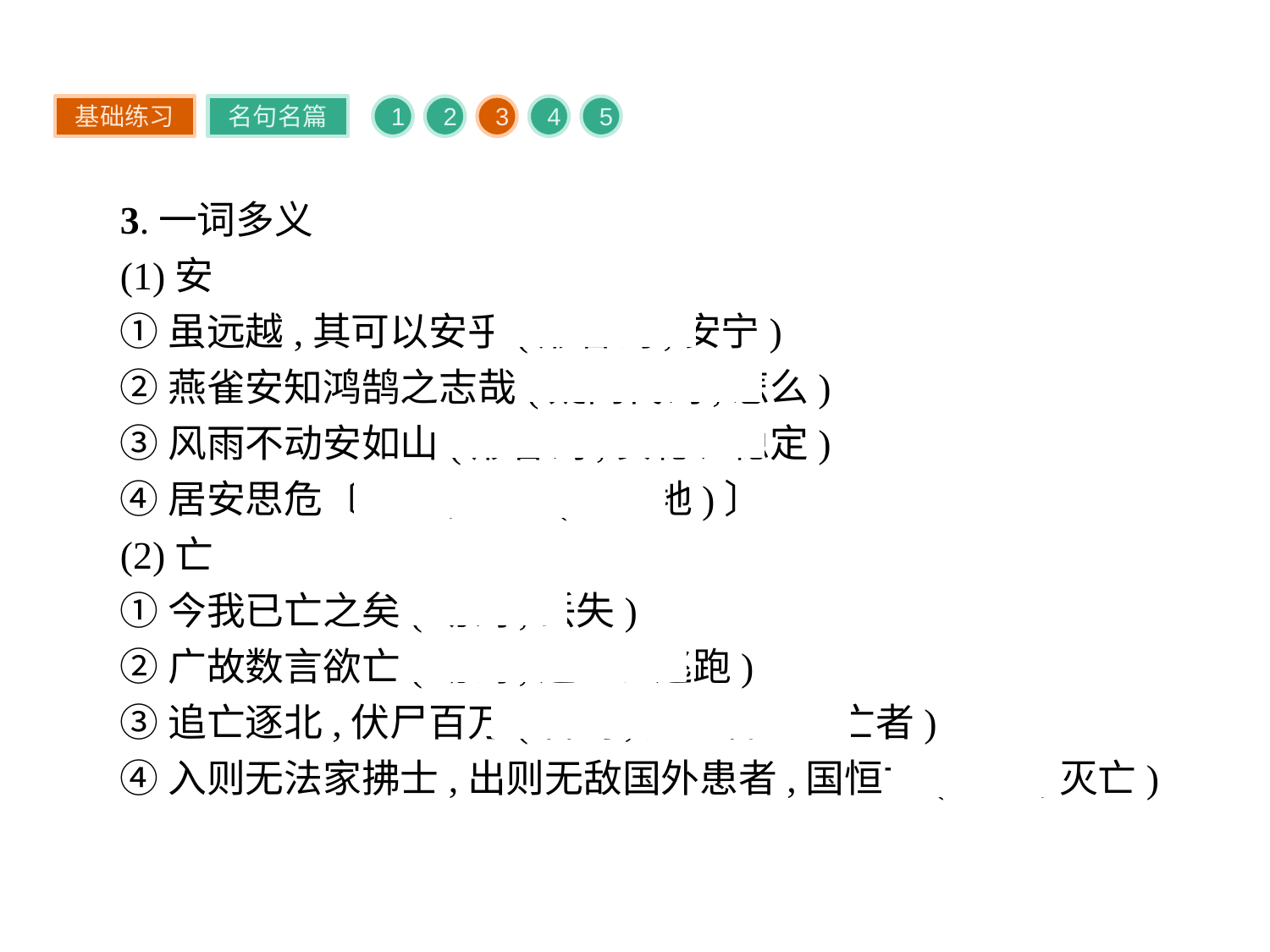

基础练习
名句名篇
1
2
3
4
5
3.一词多义
(1)安
①虽远越,其可以安乎(形容词,安宁)
②燕雀安知鸿鹄之志哉(疑问代词,怎么)
③风雨不动安如山(形容词,安稳、稳定)
④居安思危〔名词,安全(的境地)〕
(2)亡
①今我已亡之矣(动词,丢失)
②广故数言欲亡(动词,逃亡、逃跑)
③追亡逐北,伏尸百万(名词,逃跑者、逃亡者)
④入则无法家拂士,出则无敌国外患者,国恒亡(动词,灭亡)